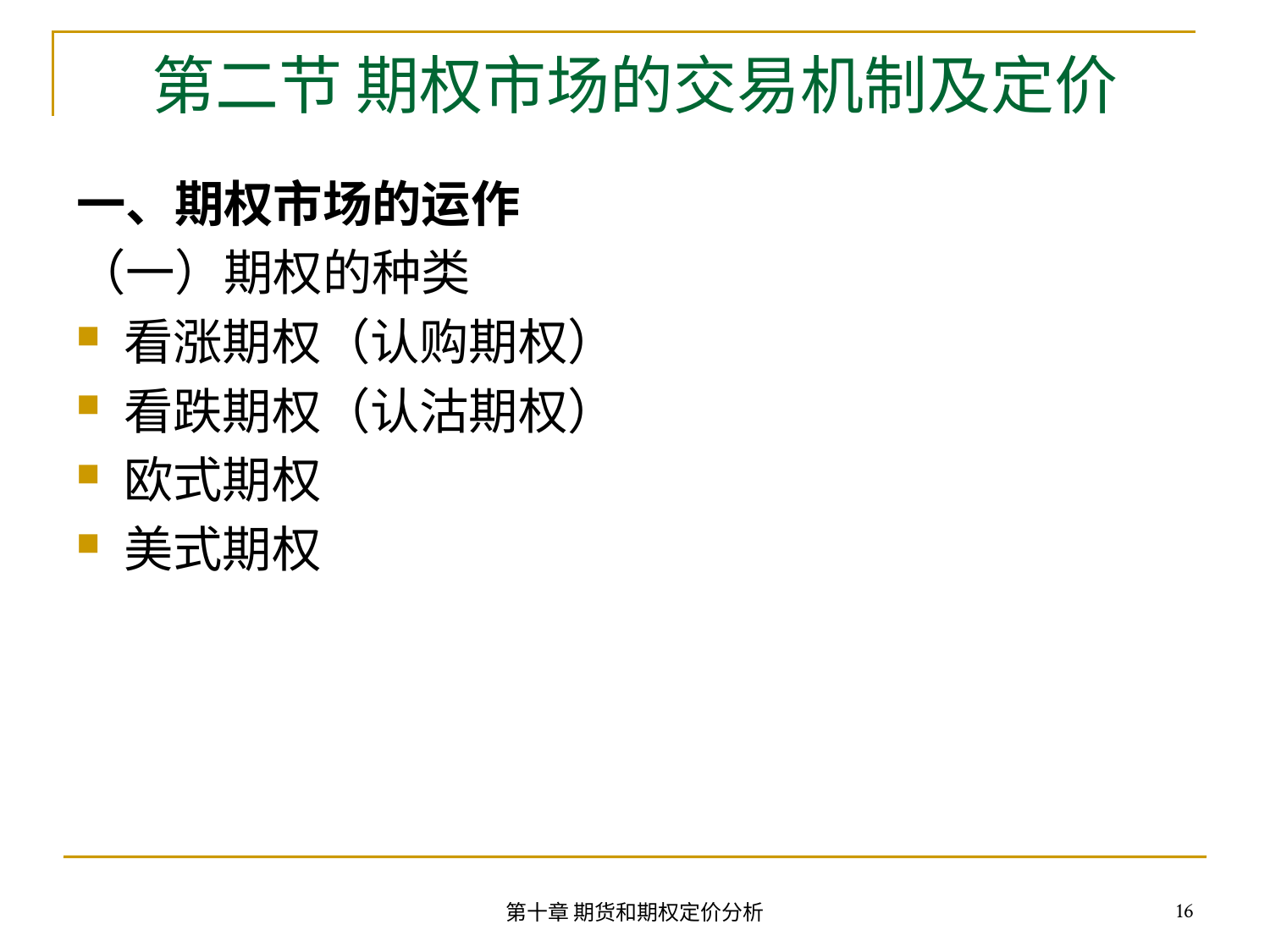

# 第二节 期权市场的交易机制及定价
一、期权市场的运作
（一）期权的种类
看涨期权（认购期权）
看跌期权（认沽期权）
欧式期权
美式期权
16
第十章 期货和期权定价分析